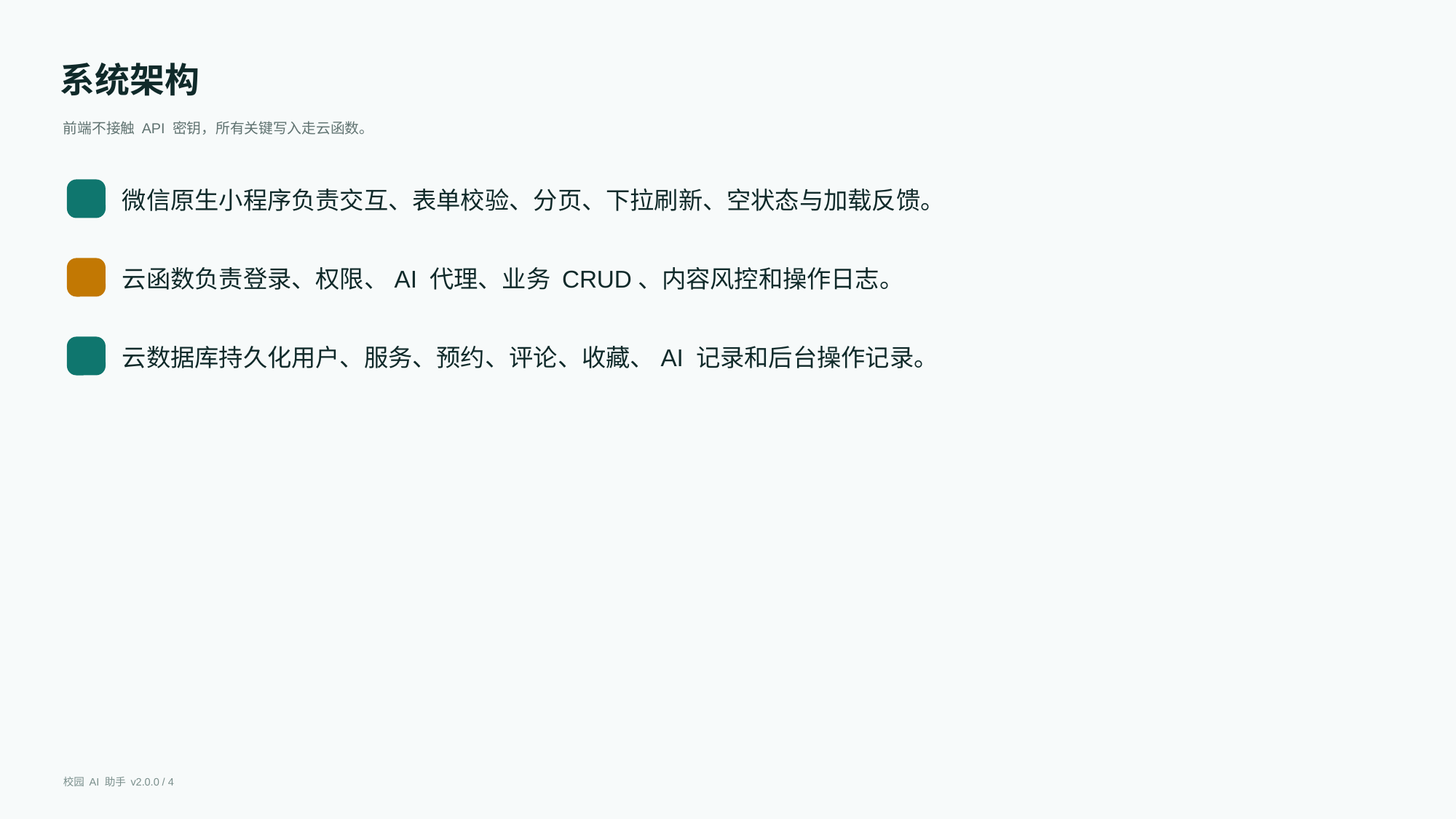

系统架构
前端不接触 API 密钥，所有关键写入走云函数。
微信原生小程序负责交互、表单校验、分页、下拉刷新、空状态与加载反馈。

云函数负责登录、权限、AI 代理、业务 CRUD、内容风控和操作日志。

云数据库持久化用户、服务、预约、评论、收藏、AI 记录和后台操作记录。

校园 AI 助手 v2.0.0 / 4